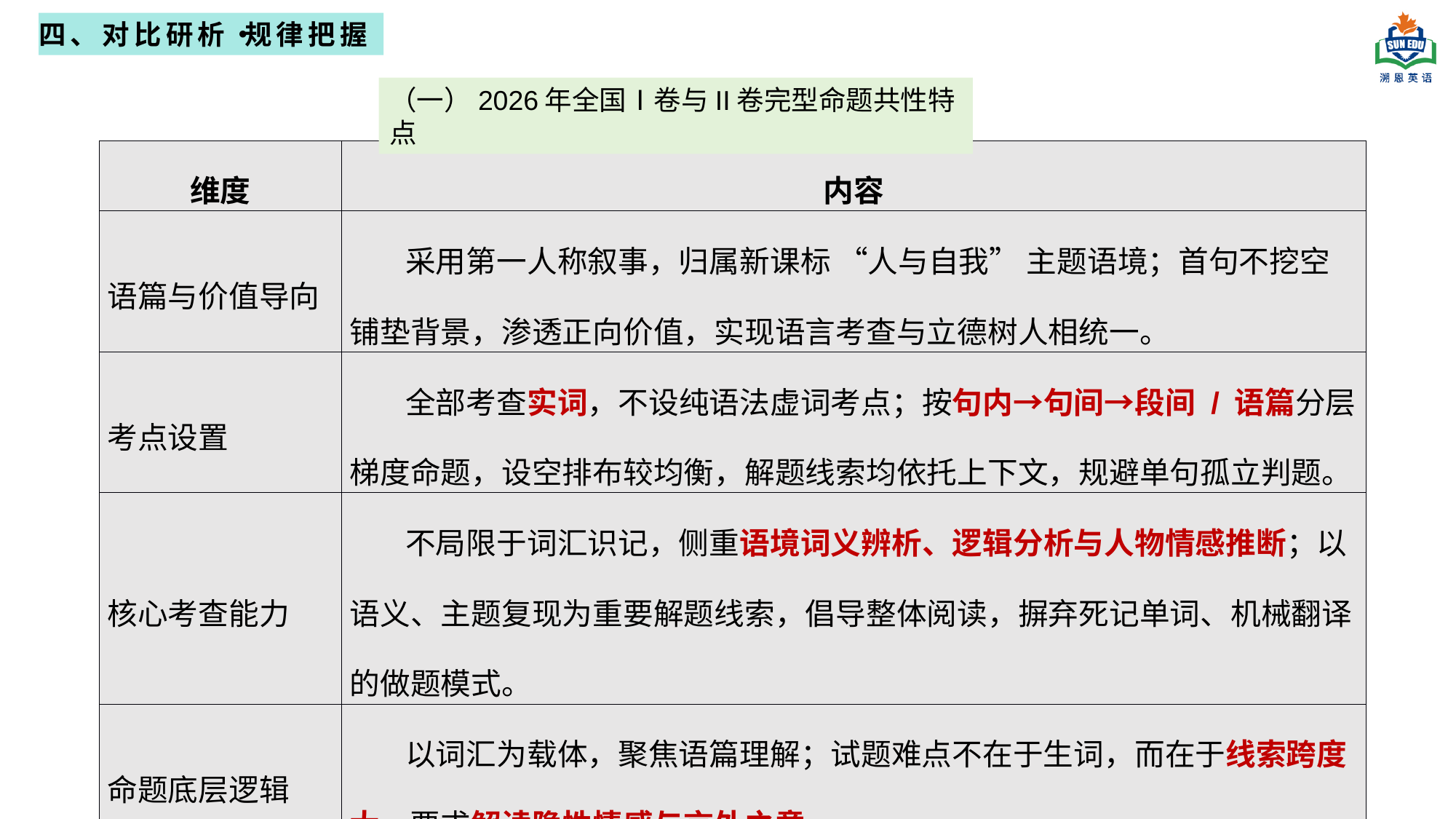

四、对比研析・规律把握
（一）2026年全国Ⅰ卷与II卷完型命题共性特点
| 维度 | 内容 |
| --- | --- |
| 语篇与价值导向 | 采用第一人称叙事，归属新课标 “人与自我” 主题语境；首句不挖空铺垫背景，渗透正向价值，实现语言考查与立德树人相统一。 |
| 考点设置 | 全部考查实词，不设纯语法虚词考点；按句内→句间→段间 / 语篇分层梯度命题，设空排布较均衡，解题线索均依托上下文，规避单句孤立判题。 |
| 核心考查能力 | 不局限于词汇识记，侧重语境词义辨析、逻辑分析与人物情感推断；以语义、主题复现为重要解题线索，倡导整体阅读，摒弃死记单词、机械翻译的做题模式。 |
| 命题底层逻辑 | 以词汇为载体，聚焦语篇理解；试题难点不在于生词，而在于线索跨度大，要求解读隐性情感与言外之意。 |